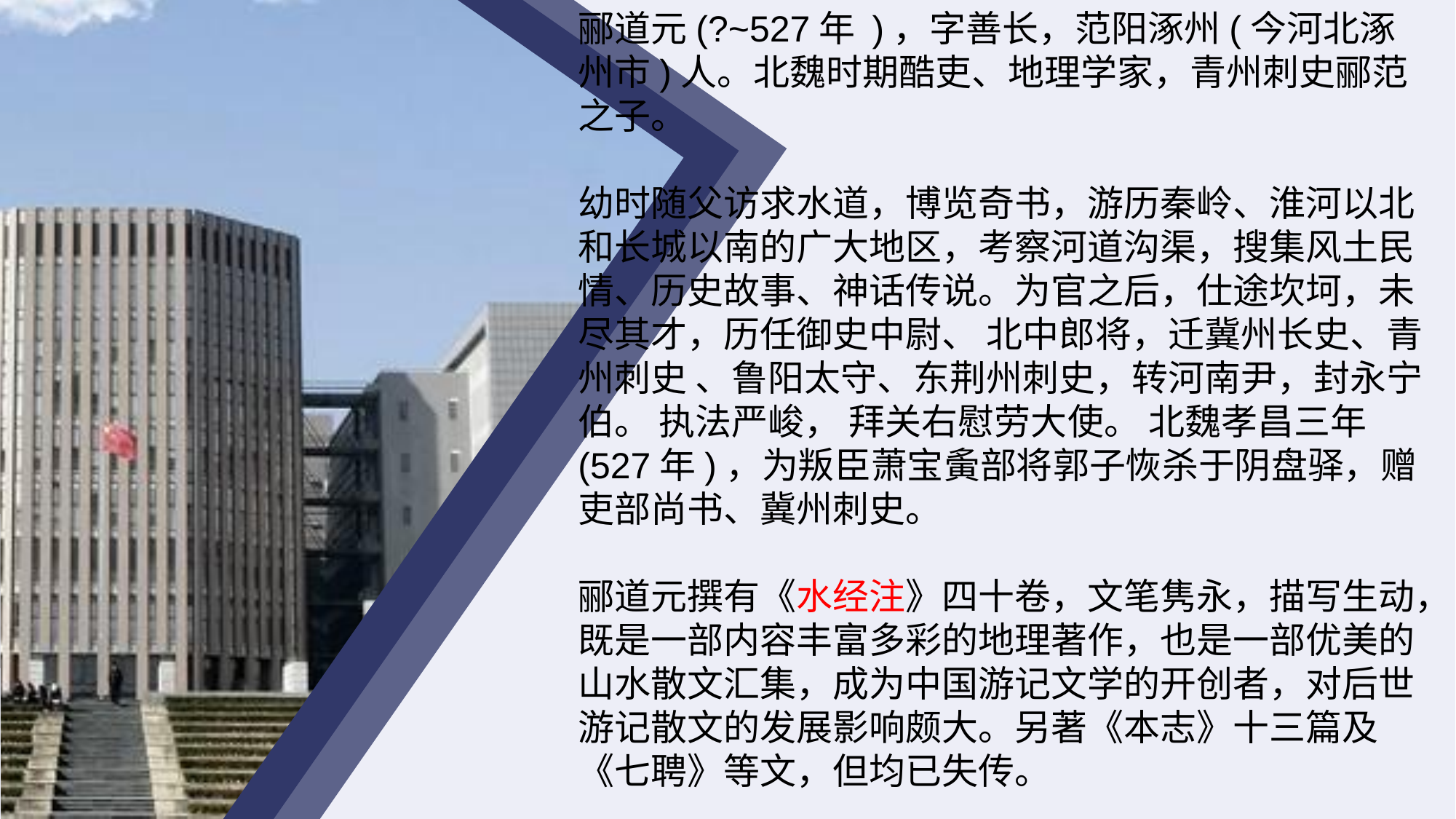

郦道元(?~527年 )，字善长，范阳涿州(今河北涿州市)人。北魏时期酷吏、地理学家，青州刺史郦范之子。

幼时随父访求水道，博览奇书，游历秦岭、淮河以北和长城以南的广大地区，考察河道沟渠，搜集风土民情、历史故事、神话传说。为官之后，仕途坎坷，未尽其才，历任御史中尉、 北中郎将，迁冀州长史、青州刺史 、鲁阳太守、东荆州刺史，转河南尹，封永宁伯。 执法严峻， 拜关右慰劳大使。 北魏孝昌三年(527年)，为叛臣萧宝夤部将郭子恢杀于阴盘驿，赠吏部尚书、冀州刺史。

郦道元撰有《水经注》四十卷，文笔隽永，描写生动，既是一部内容丰富多彩的地理著作，也是一部优美的山水散文汇集，成为中国游记文学的开创者，对后世游记散文的发展影响颇大。另著《本志》十三篇及《七聘》等文，但均已失传。